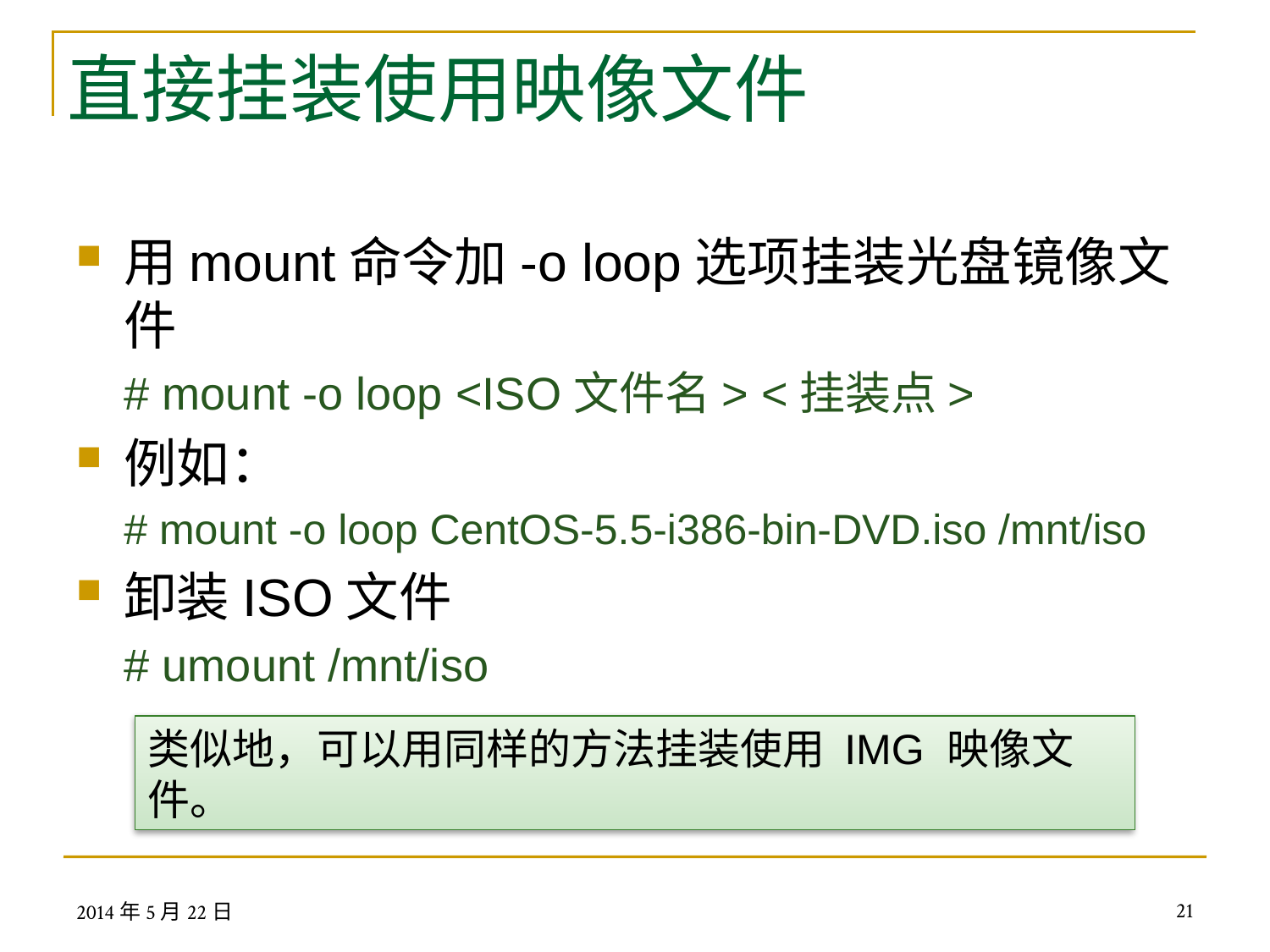

# 直接挂装使用映像文件
用mount命令加-o loop选项挂装光盘镜像文件
# mount -o loop <ISO文件名> <挂装点>
例如：
# mount -o loop CentOS-5.5-i386-bin-DVD.iso /mnt/iso
卸装ISO文件
# umount /mnt/iso
类似地，可以用同样的方法挂装使用 IMG 映像文件。

2014年5月22日
21